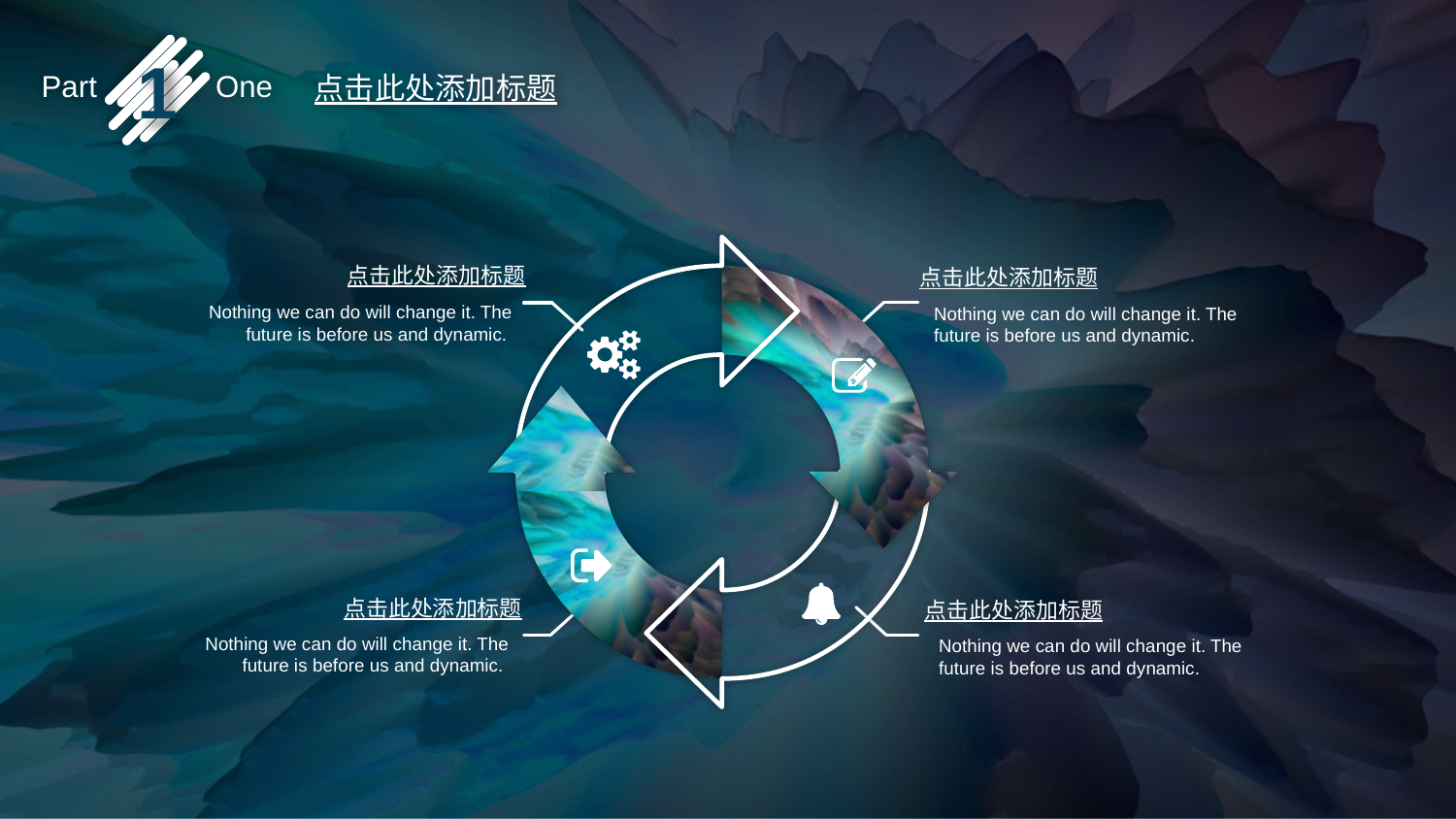

1
Part              One
点击此处添加标题

点击此处添加标题
Nothing we can do will change it. The future is before us and dynamic.
点击此处添加标题
Nothing we can do will change it. The future is before us and dynamic.

点击此处添加标题
Nothing we can do will change it. The future is before us and dynamic.
点击此处添加标题
Nothing we can do will change it. The future is before us and dynamic.